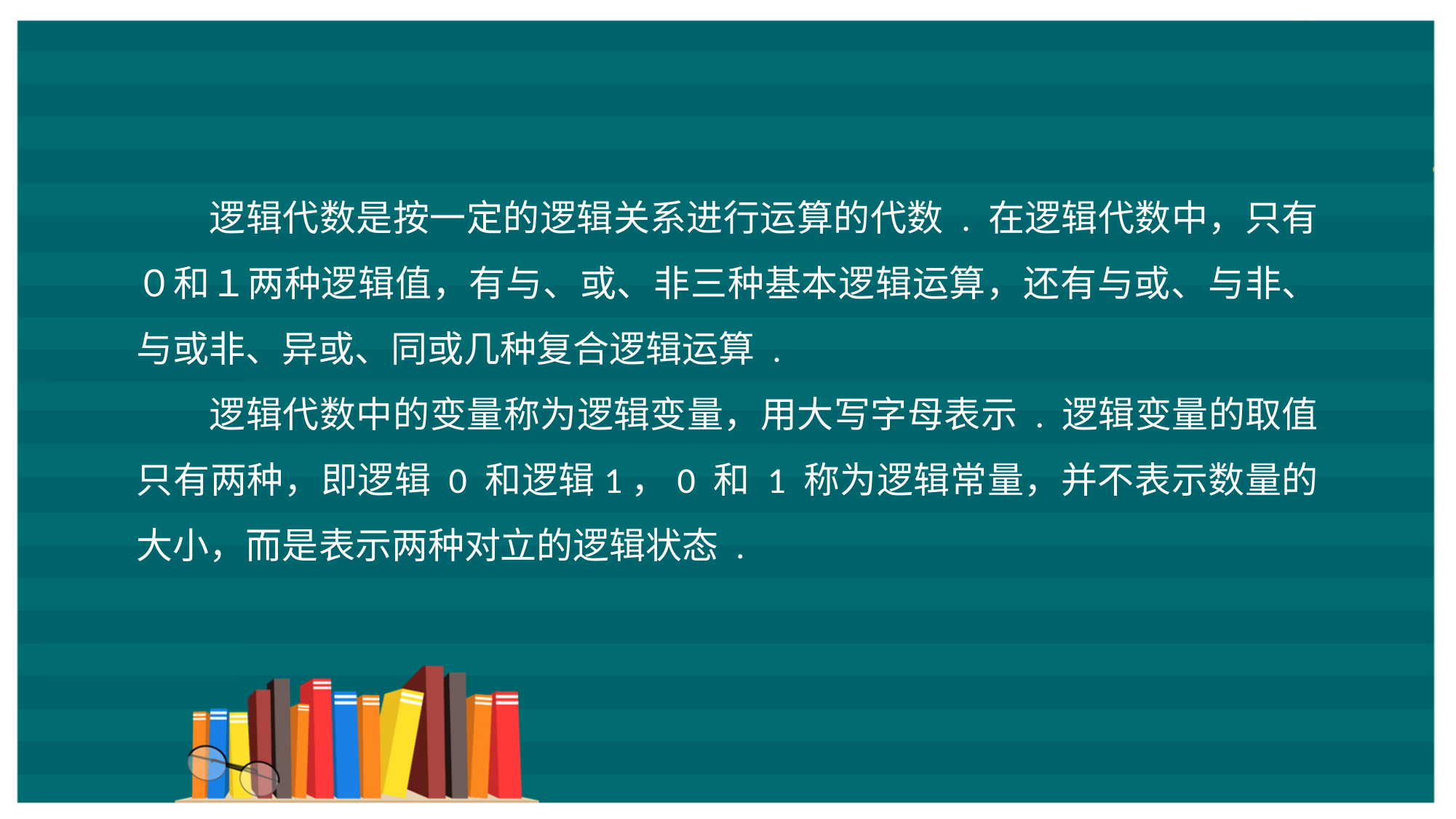

逻辑代数是按一定的逻辑关系进行运算的代数 . 在逻辑代数中，只有０和１两种逻辑值，有与、或、非三种基本逻辑运算，还有与或、与非、与或非、异或、同或几种复合逻辑运算 .
逻辑代数中的变量称为逻辑变量，用大写字母表示 . 逻辑变量的取值只有两种，即逻辑 0 和逻辑1，0 和 1 称为逻辑常量，并不表示数量的大小，而是表示两种对立的逻辑状态 .